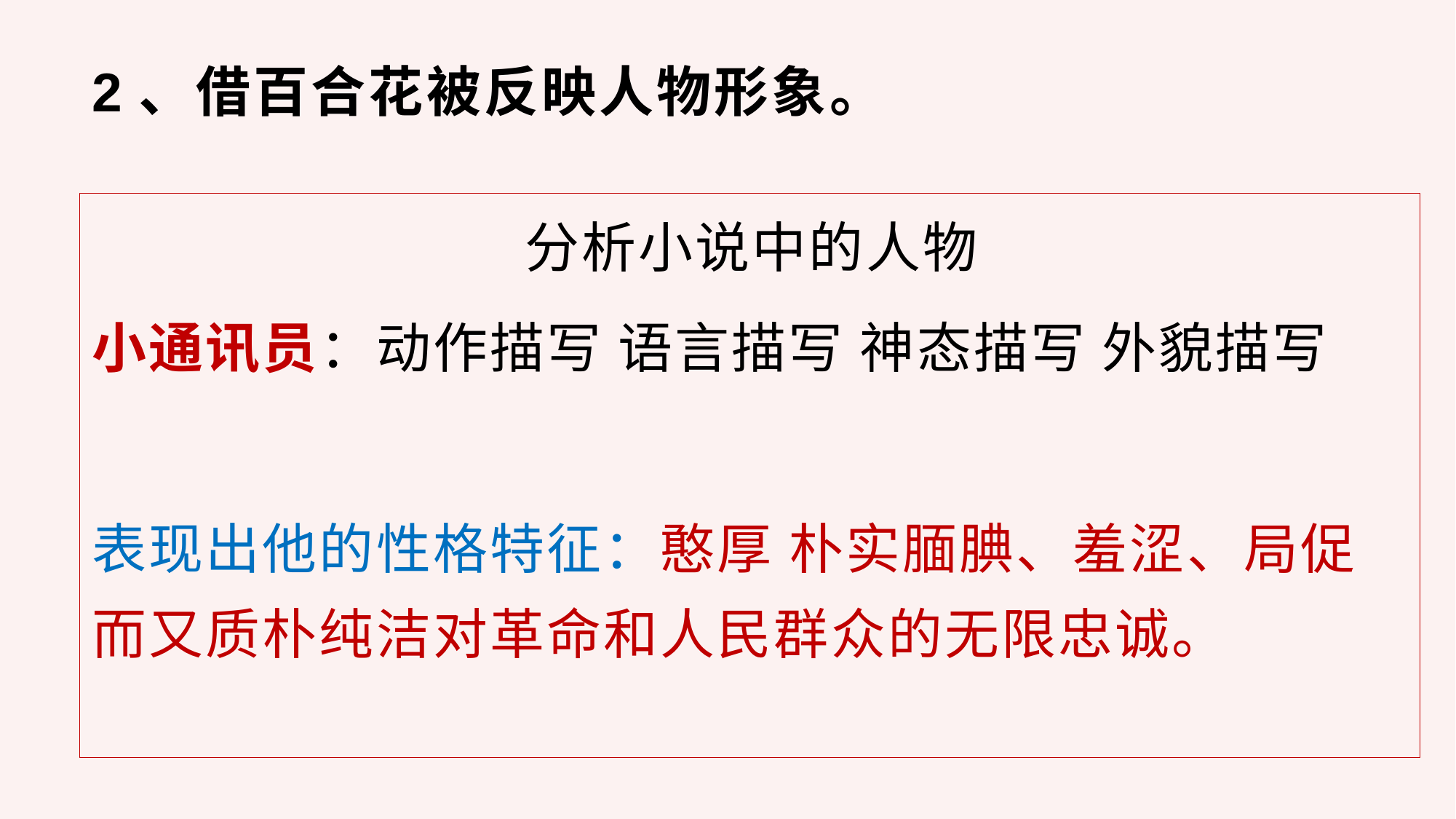

# 2、借百合花被反映人物形象。
分析小说中的人物
小通讯员：动作描写 语言描写 神态描写 外貌描写

表现出他的性格特征：憨厚 朴实腼腆、羞涩、局促而又质朴纯洁对革命和人民群众的无限忠诚。